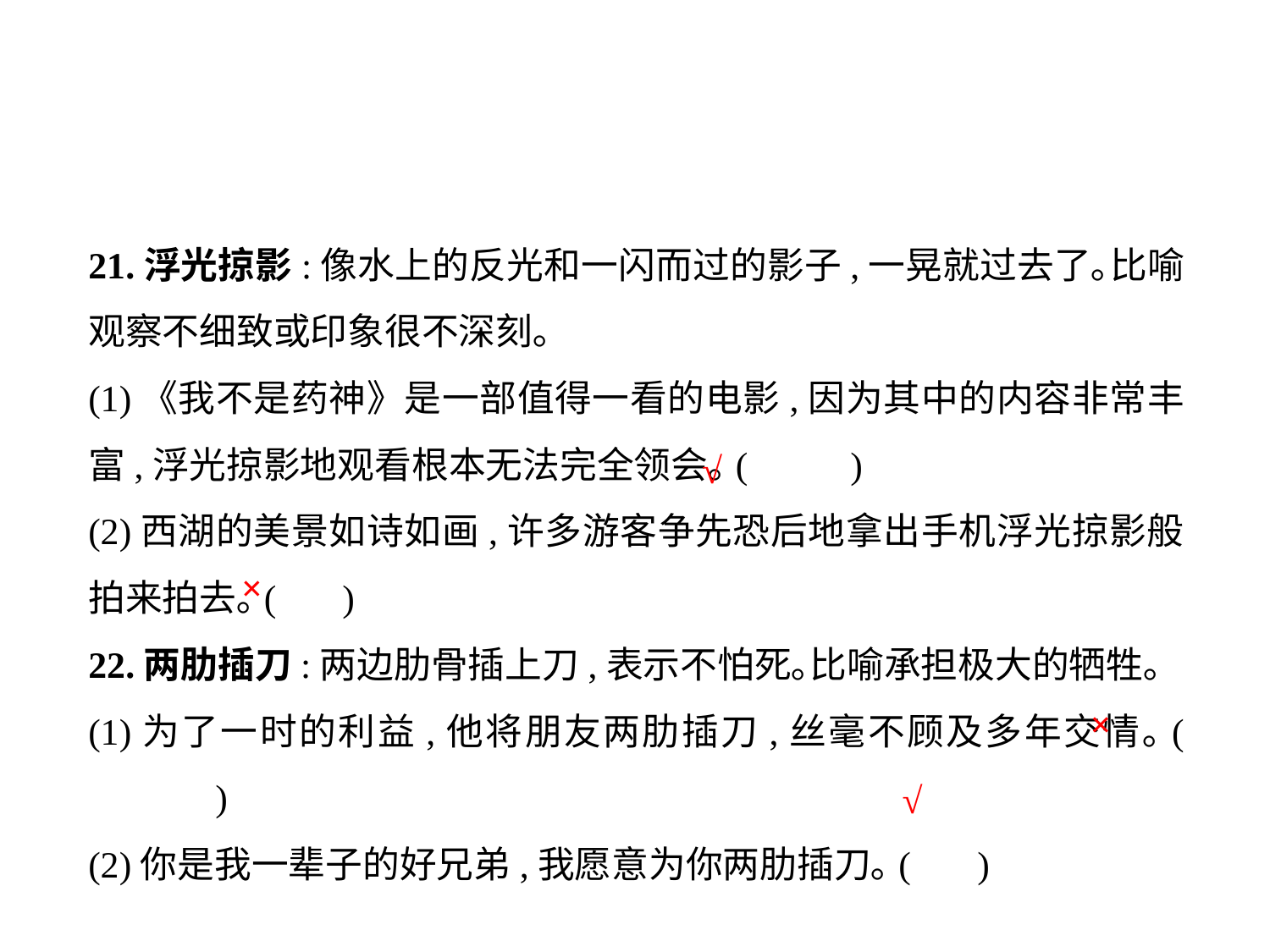

21.浮光掠影:像水上的反光和一闪而过的影子,一晃就过去了｡比喻观察不细致或印象很不深刻｡
(1)《我不是药神》是一部值得一看的电影,因为其中的内容非常丰富,浮光掠影地观看根本无法完全领会｡(	)
(2)西湖的美景如诗如画,许多游客争先恐后地拿出手机浮光掠影般拍来拍去｡(	)
22.两肋插刀:两边肋骨插上刀,表示不怕死｡比喻承担极大的牺牲｡
(1)为了一时的利益,他将朋友两肋插刀,丝毫不顾及多年交情｡(	)
(2)你是我一辈子的好兄弟,我愿意为你两肋插刀｡(	)
√
×
×
√